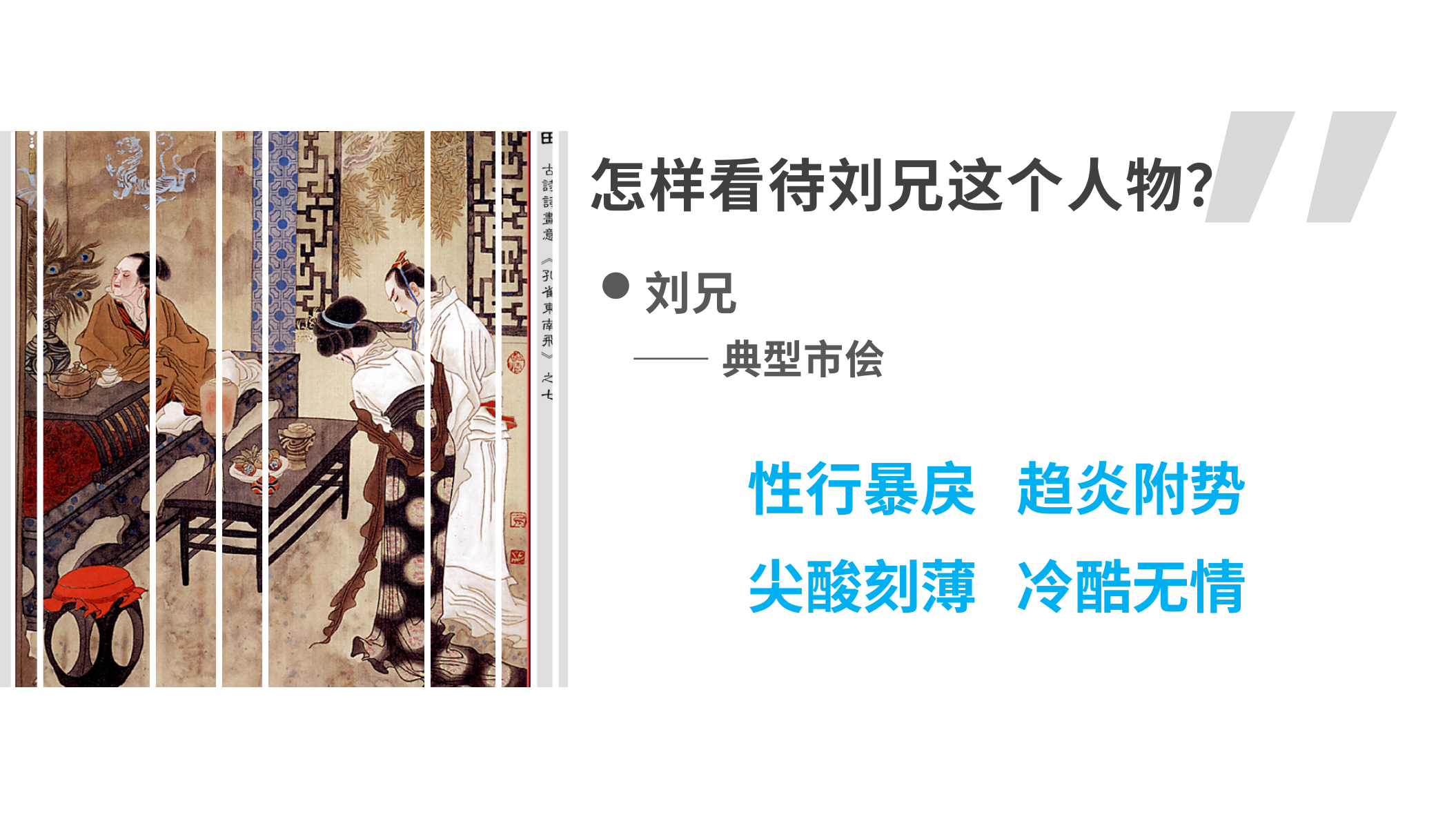

怎样看待刘兄这个人物？
刘兄
——典型市侩
性行暴戾   趋炎附势
尖酸刻薄   冷酷无情